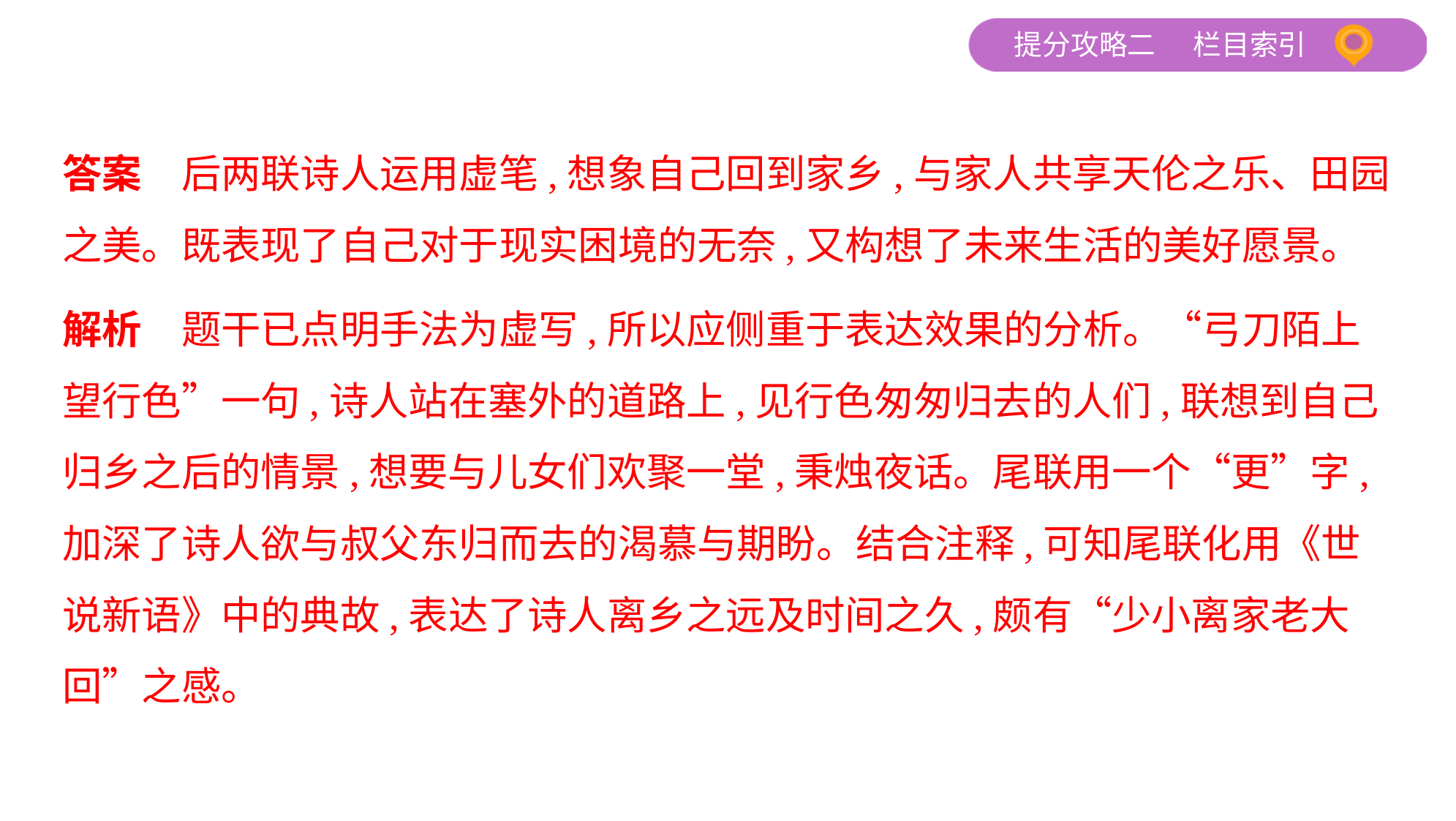

答案　后两联诗人运用虚笔,想象自己回到家乡,与家人共享天伦之乐、田园
之美。既表现了自己对于现实困境的无奈,又构想了未来生活的美好愿景。
解析　题干已点明手法为虚写,所以应侧重于表达效果的分析。“弓刀陌上
望行色”一句,诗人站在塞外的道路上,见行色匆匆归去的人们,联想到自己
归乡之后的情景,想要与儿女们欢聚一堂,秉烛夜话。尾联用一个“更”字,
加深了诗人欲与叔父东归而去的渴慕与期盼。结合注释,可知尾联化用《世
说新语》中的典故,表达了诗人离乡之远及时间之久,颇有“少小离家老大
回”之感。